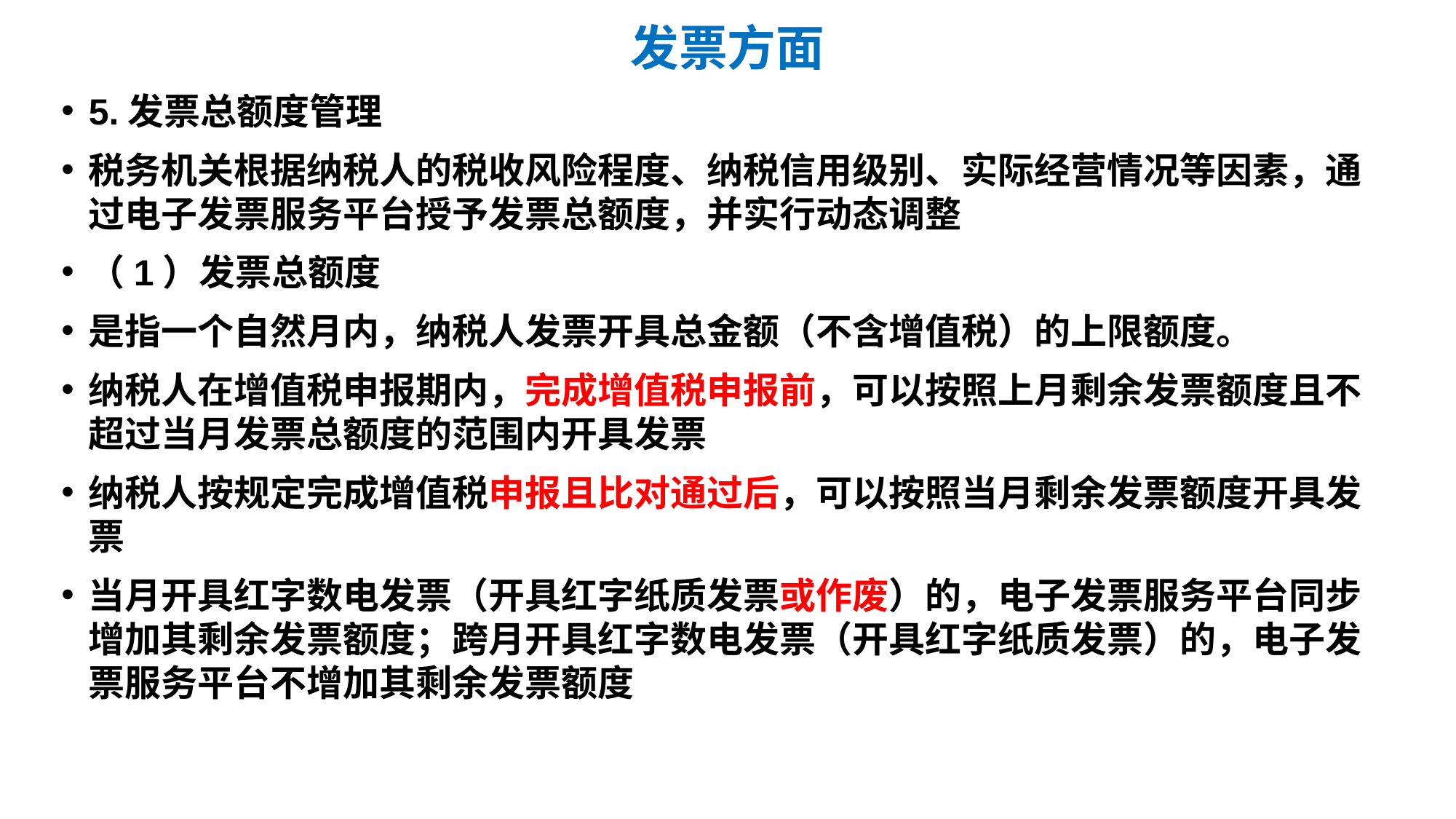

# 发票方面
5.发票总额度管理
税务机关根据纳税人的税收风险程度、纳税信用级别、实际经营情况等因素，通过电子发票服务平台授予发票总额度，并实行动态调整
（1）发票总额度
是指一个自然月内，纳税人发票开具总金额（不含增值税）的上限额度。
纳税人在增值税申报期内，完成增值税申报前，可以按照上月剩余发票额度且不超过当月发票总额度的范围内开具发票
纳税人按规定完成增值税申报且比对通过后，可以按照当月剩余发票额度开具发票
当月开具红字数电发票（开具红字纸质发票或作废）的，电子发票服务平台同步增加其剩余发票额度；跨月开具红字数电发票（开具红字纸质发票）的，电子发票服务平台不增加其剩余发票额度